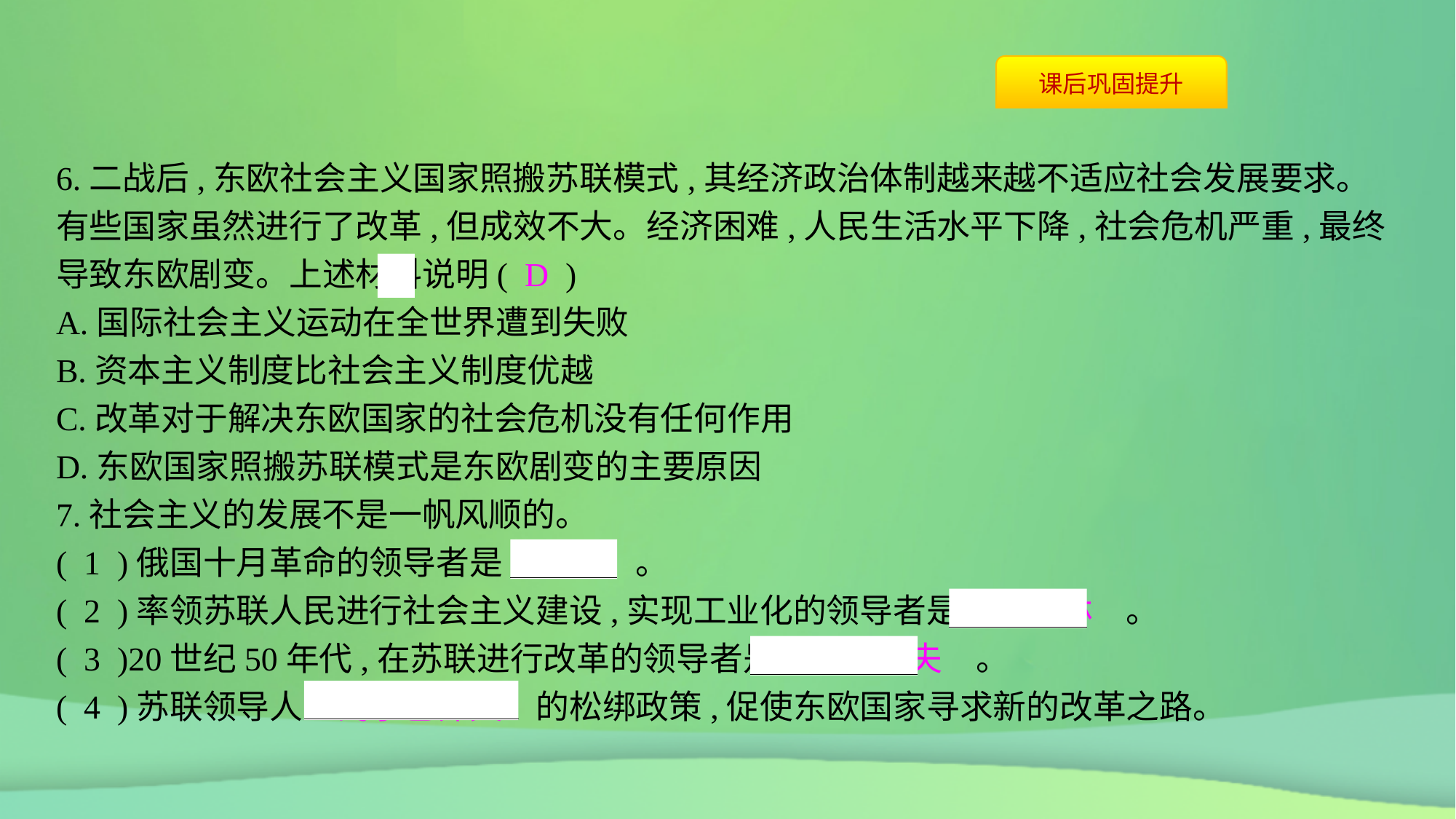

6.二战后,东欧社会主义国家照搬苏联模式,其经济政治体制越来越不适应社会发展要求。有些国家虽然进行了改革,但成效不大。经济困难,人民生活水平下降,社会危机严重,最终导致东欧剧变。上述材料说明(  D  )
A.国际社会主义运动在全世界遭到失败
B.资本主义制度比社会主义制度优越
C.改革对于解决东欧国家的社会危机没有任何作用
D.东欧国家照搬苏联模式是东欧剧变的主要原因
7.社会主义的发展不是一帆风顺的。
(  1  )俄国十月革命的领导者是　列宁　。
(  2  )率领苏联人民进行社会主义建设,实现工业化的领导者是　斯大林　。
(  3  )20世纪50年代,在苏联进行改革的领导者是　赫鲁晓夫　。
(  4  )苏联领导人　戈尔巴乔夫　的松绑政策,促使东欧国家寻求新的改革之路。